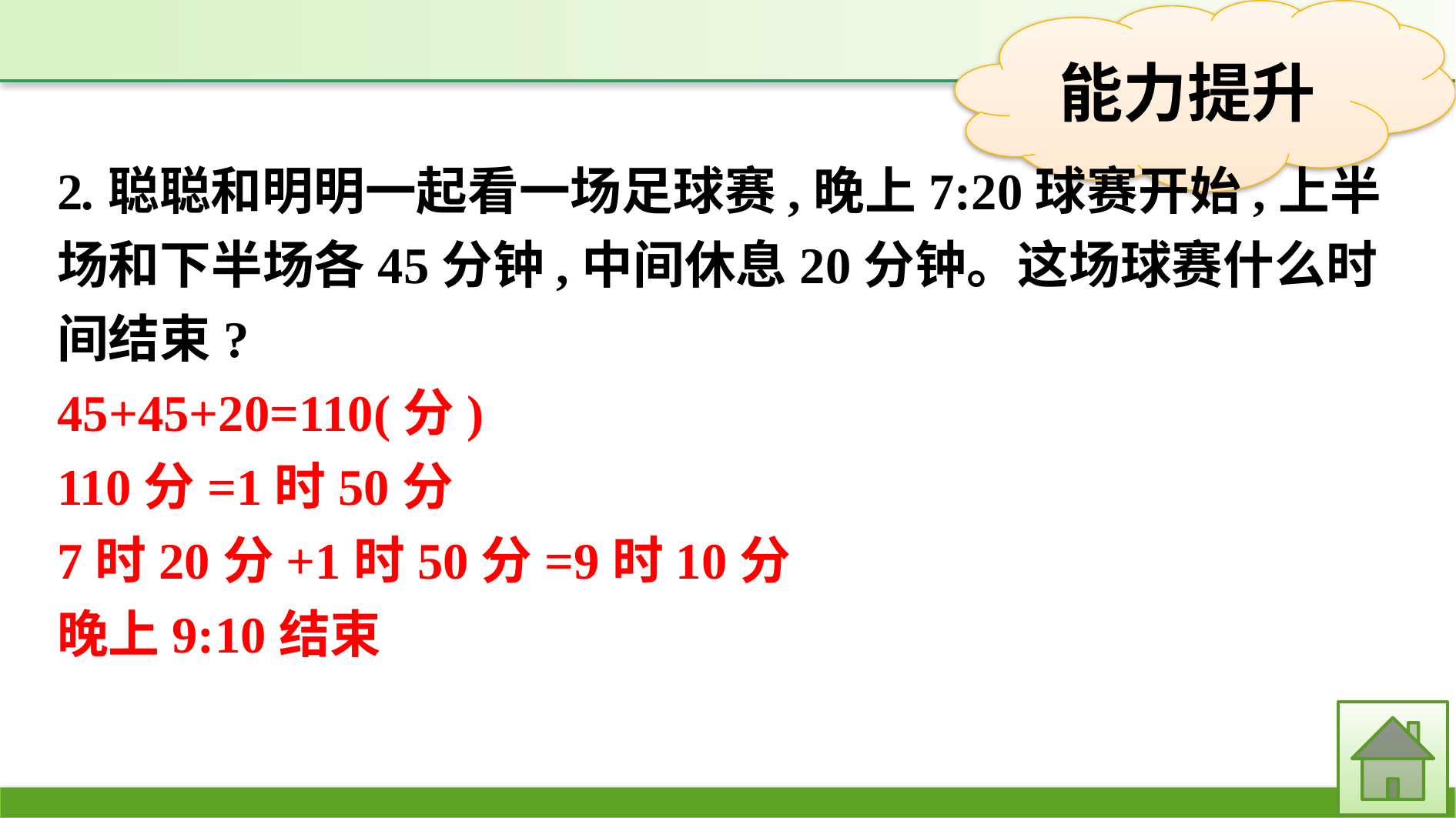

2.聪聪和明明一起看一场足球赛,晚上7:20球赛开始,上半场和下半场各45分钟,中间休息20分钟。这场球赛什么时间结束?
45+45+20=110(分)
110分=1时50分
7时20分+1时50分=9时10分
晚上9:10结束